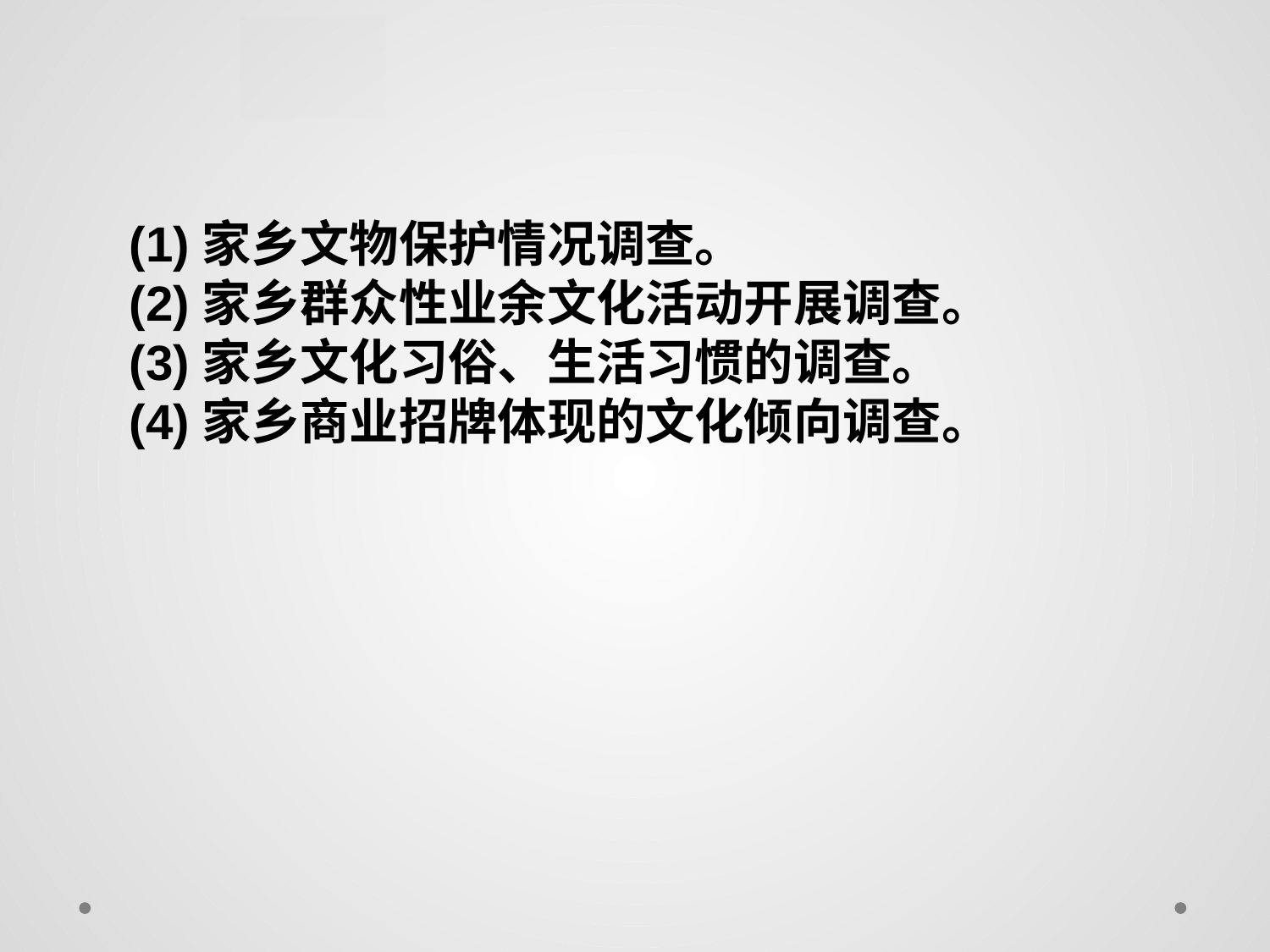

(1)家乡文物保护情况调查。
(2)家乡群众性业余文化活动开展调查。
(3)家乡文化习俗、生活习惯的调查。
(4)家乡商业招牌体现的文化倾向调查。